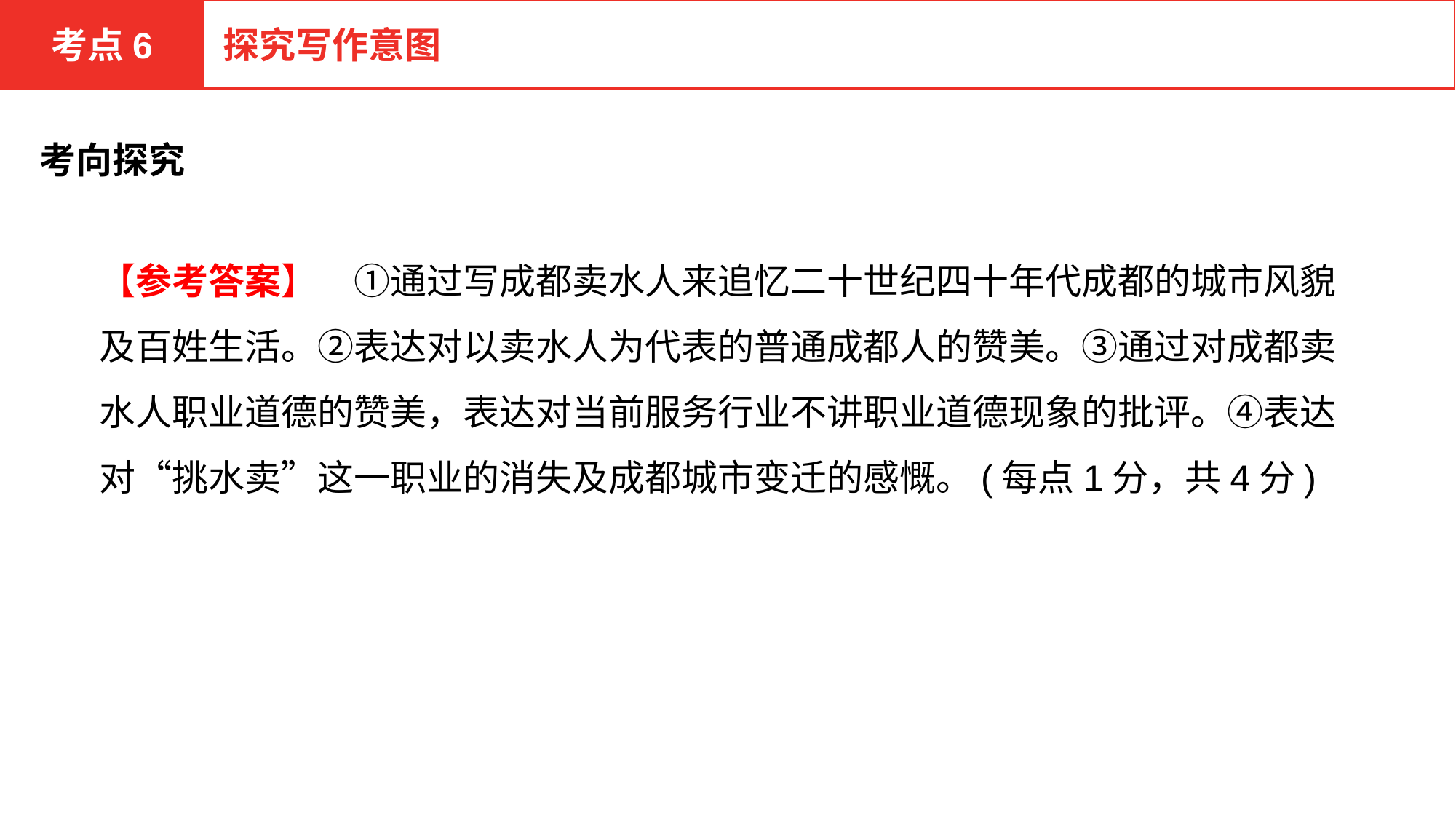

考点6
探究写作意图
考向探究

【参考答案】　①通过写成都卖水人来追忆二十世纪四十年代成都的城市风貌及百姓生活。②表达对以卖水人为代表的普通成都人的赞美。③通过对成都卖水人职业道德的赞美，表达对当前服务行业不讲职业道德现象的批评。④表达对“挑水卖”这一职业的消失及成都城市变迁的感慨。(每点1分，共4分)